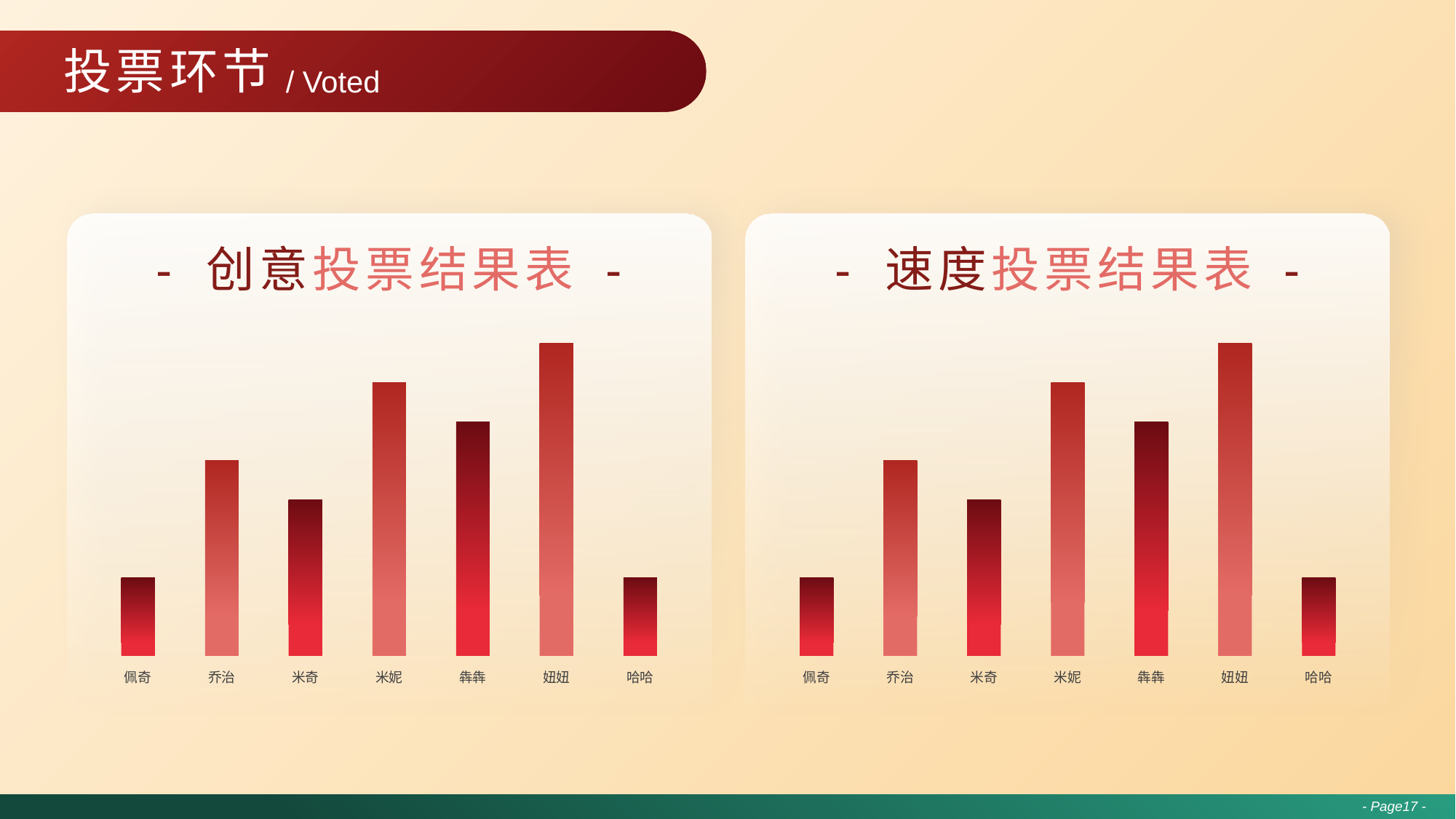

# 投票环节
/ Voted

- 创意投票结果表 -
- 速度投票结果表 -

### Chart

| Category | Text here |
|---|---|
| 佩奇 | 1.0 |
| 乔治 | 2.5 |
| 米奇 | 2.0 |
| 米妮 | 3.5 |
| 犇犇 | 3.0 |
| 妞妞 | 4.0 |
| 哈哈 | 1.0 |

### Chart

| Category | Text here |
|---|---|
| 佩奇 | 1.0 |
| 乔治 | 2.5 |
| 米奇 | 2.0 |
| 米妮 | 3.5 |
| 犇犇 | 3.0 |
| 妞妞 | 4.0 |
| 哈哈 | 1.0 |